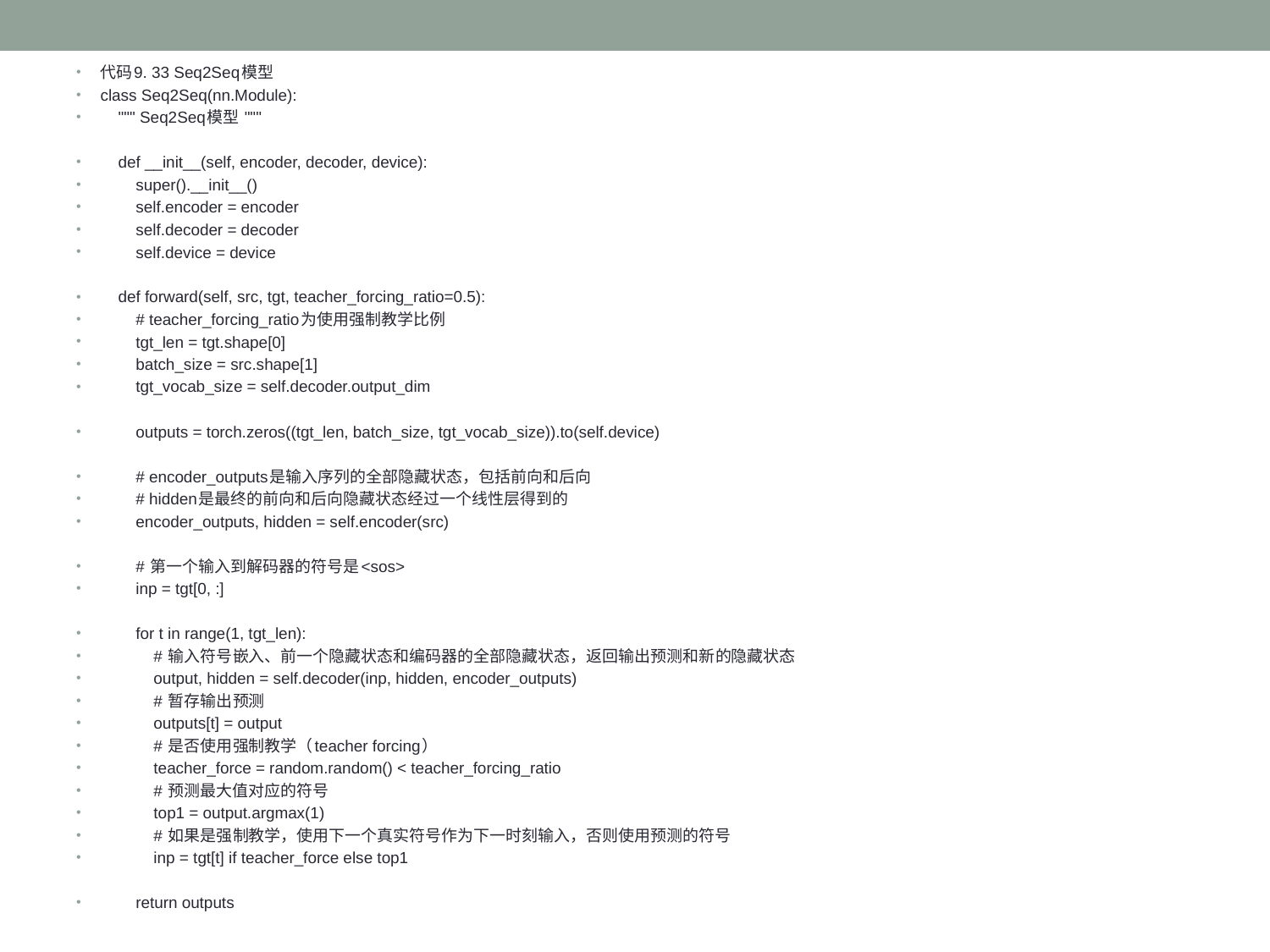

代码9. 33 Seq2Seq模型
class Seq2Seq(nn.Module):
    """ Seq2Seq模型 """

    def __init__(self, encoder, decoder, device):
        super().__init__()
        self.encoder = encoder
        self.decoder = decoder
        self.device = device

    def forward(self, src, tgt, teacher_forcing_ratio=0.5):
        # teacher_forcing_ratio为使用强制教学比例
        tgt_len = tgt.shape[0]
        batch_size = src.shape[1]
        tgt_vocab_size = self.decoder.output_dim

        outputs = torch.zeros((tgt_len, batch_size, tgt_vocab_size)).to(self.device)

        # encoder_outputs是输入序列的全部隐藏状态，包括前向和后向
        # hidden是最终的前向和后向隐藏状态经过一个线性层得到的
        encoder_outputs, hidden = self.encoder(src)

        # 第一个输入到解码器的符号是<sos>
        inp = tgt[0, :]

        for t in range(1, tgt_len):
            # 输入符号嵌入、前一个隐藏状态和编码器的全部隐藏状态，返回输出预测和新的隐藏状态
            output, hidden = self.decoder(inp, hidden, encoder_outputs)
            # 暂存输出预测
            outputs[t] = output
            # 是否使用强制教学（teacher forcing）
            teacher_force = random.random() < teacher_forcing_ratio
            # 预测最大值对应的符号
            top1 = output.argmax(1)
            # 如果是强制教学，使用下一个真实符号作为下一时刻输入，否则使用预测的符号
            inp = tgt[t] if teacher_force else top1

        return outputs